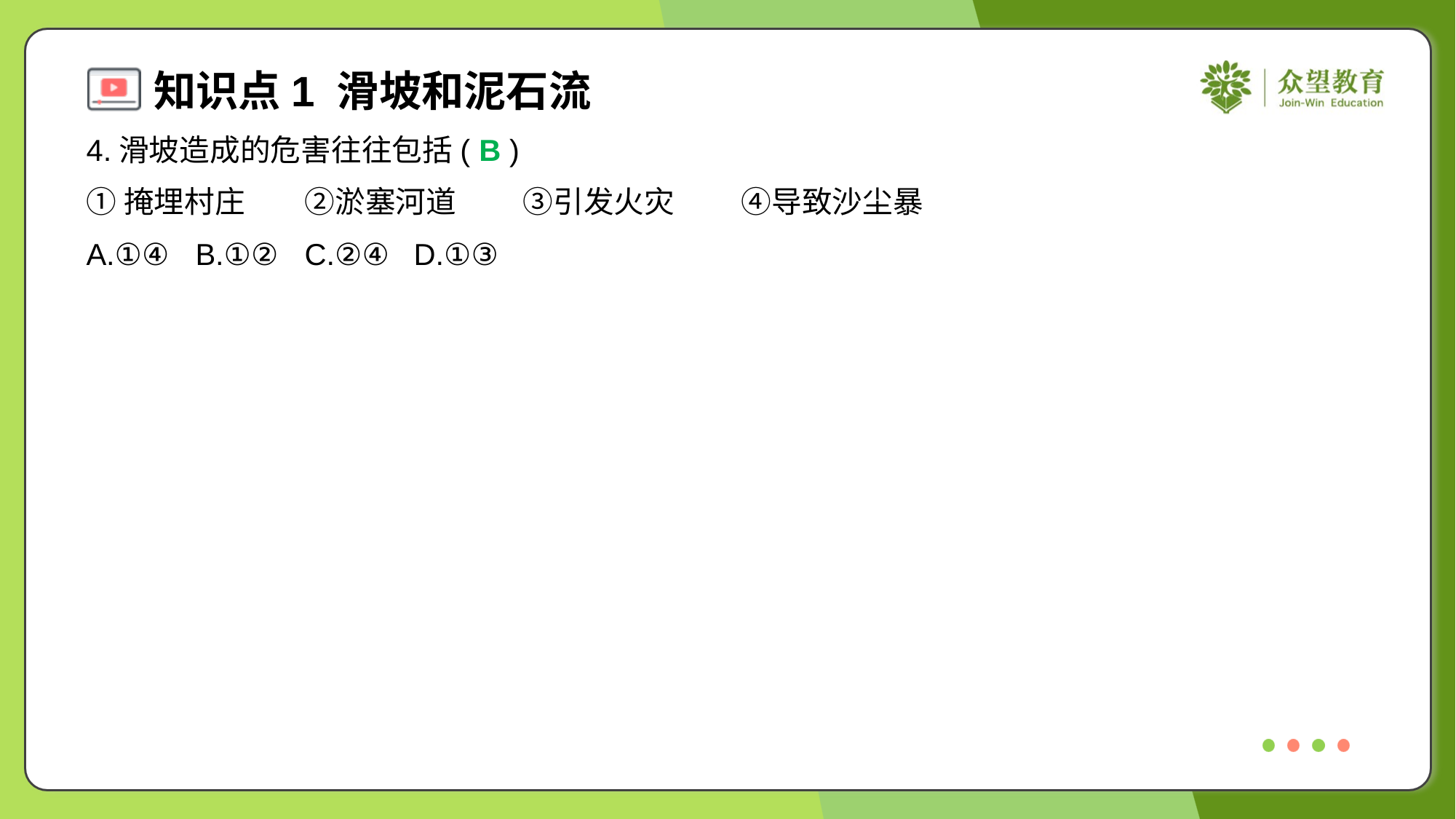

4.滑坡造成的危害往往包括(     )
B
①掩埋村庄	②淤塞河道	③引发火灾	④导致沙尘暴
A.①④	B.①②	C.②④	D.①③